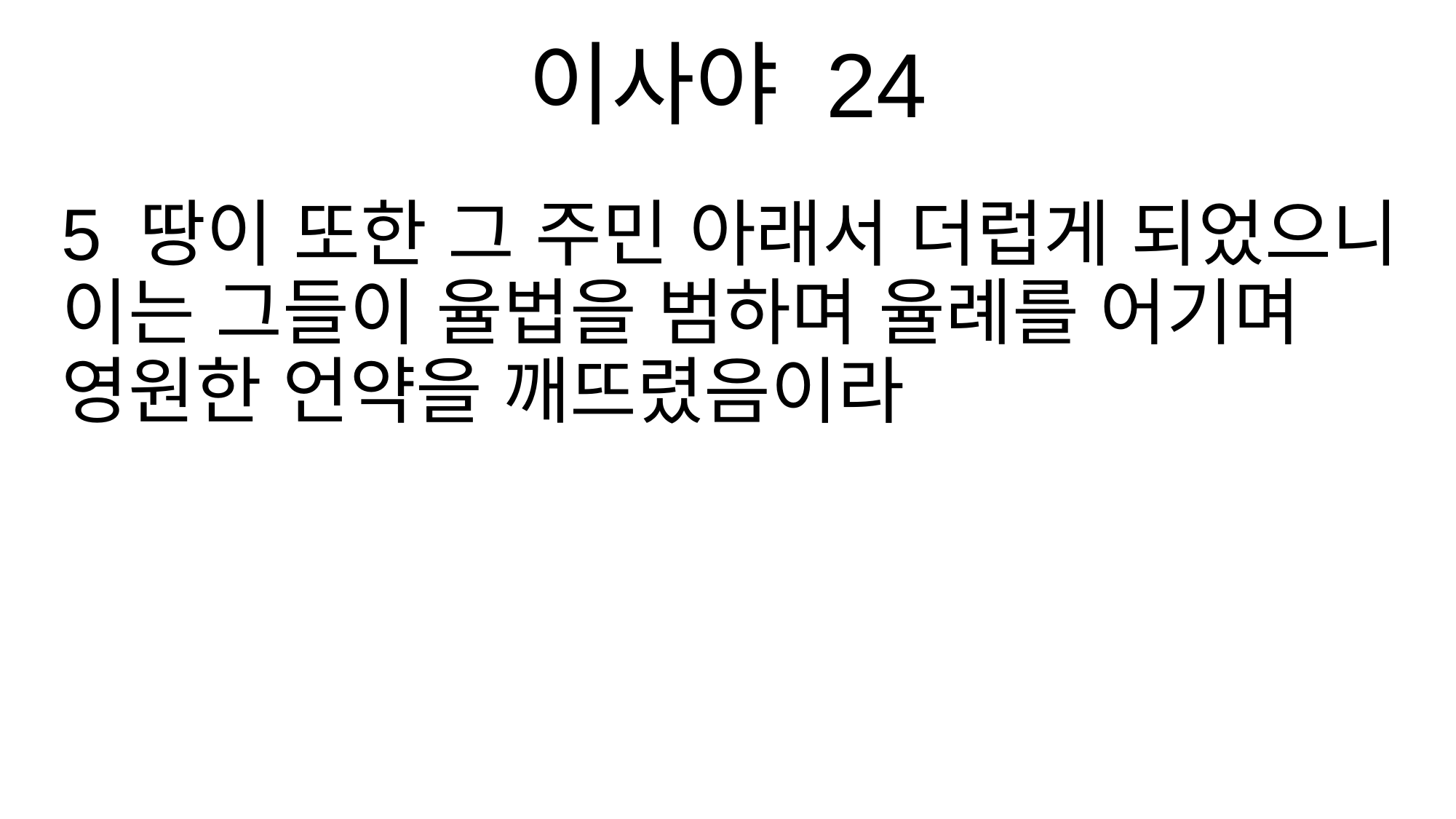

이사야 24
5 땅이 또한 그 주민 아래서 더럽게 되었으니 이는 그들이 율법을 범하며 율례를 어기며 영원한 언약을 깨뜨렸음이라